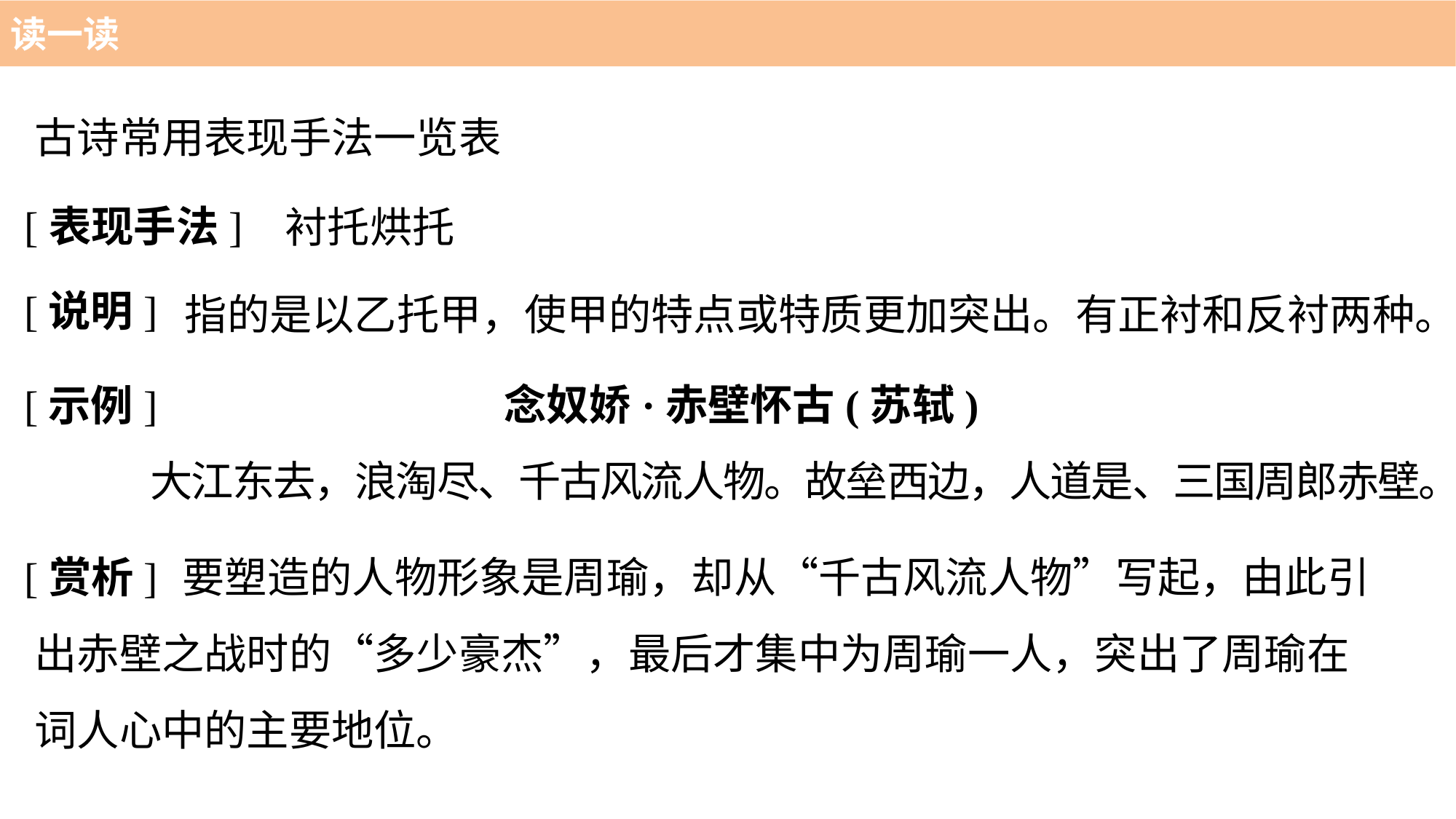

读一读
古诗常用表现手法一览表
[表现手法]
衬托烘托
[说明]
指的是以乙托甲，使甲的特点或特质更加突出。有正衬和反衬两种。
念奴娇·赤壁怀古(苏轼)
        大江东去，浪淘尽、千古风流人物。故垒西边，人道是、三国周郎赤壁。
[示例]
[赏析]
	   要塑造的人物形象是周瑜，却从“千古风流人物”写起，由此引出赤壁之战时的“多少豪杰”，最后才集中为周瑜一人，突出了周瑜在词人心中的主要地位。